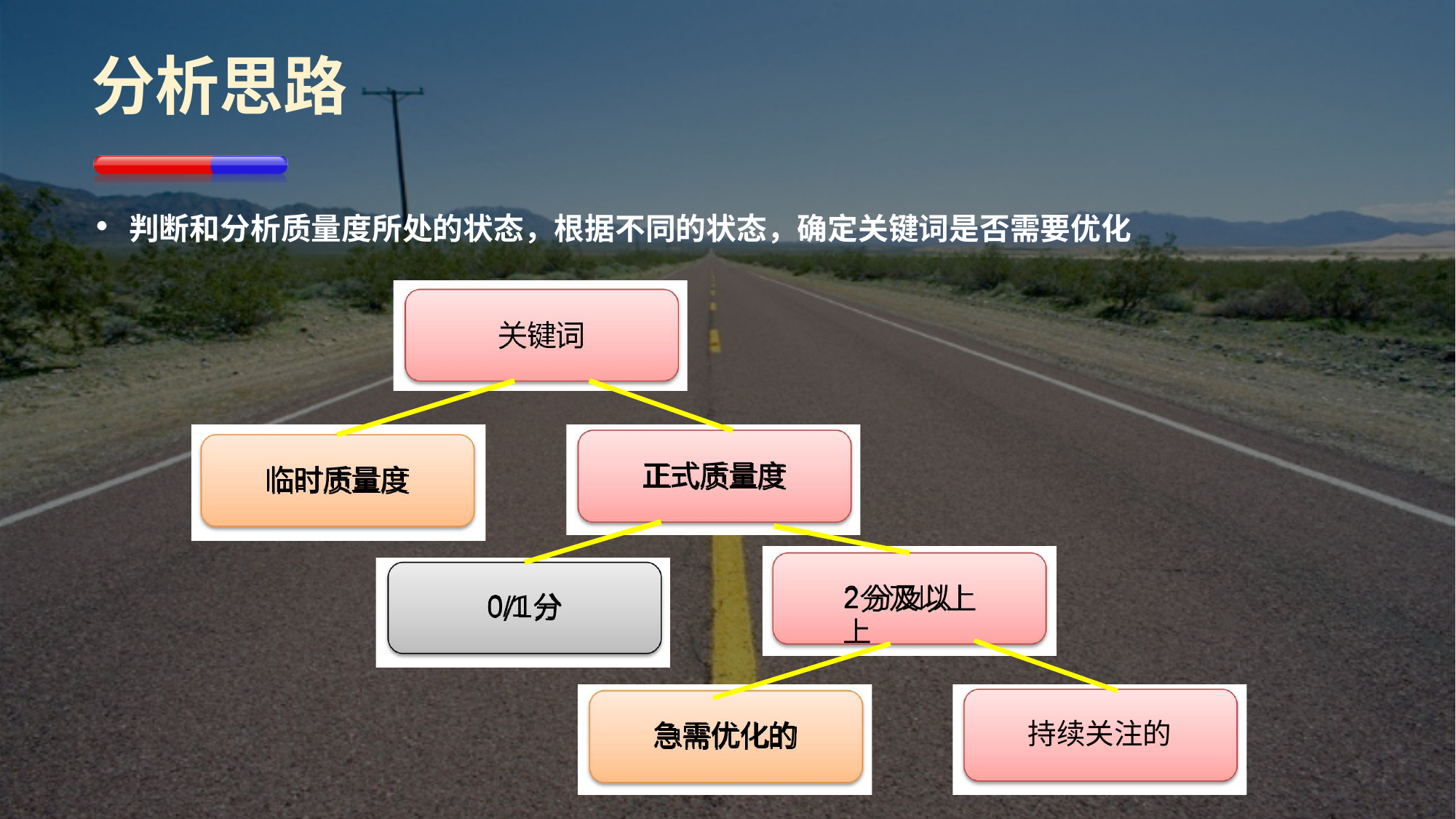

# 分析思路
•	判断和分析质量度所处的状态，根据不同的状态，确定关键词是否需要优化

正式质量度
临时质量度

2分及以上
0/1分

持续关注的
急需优化的